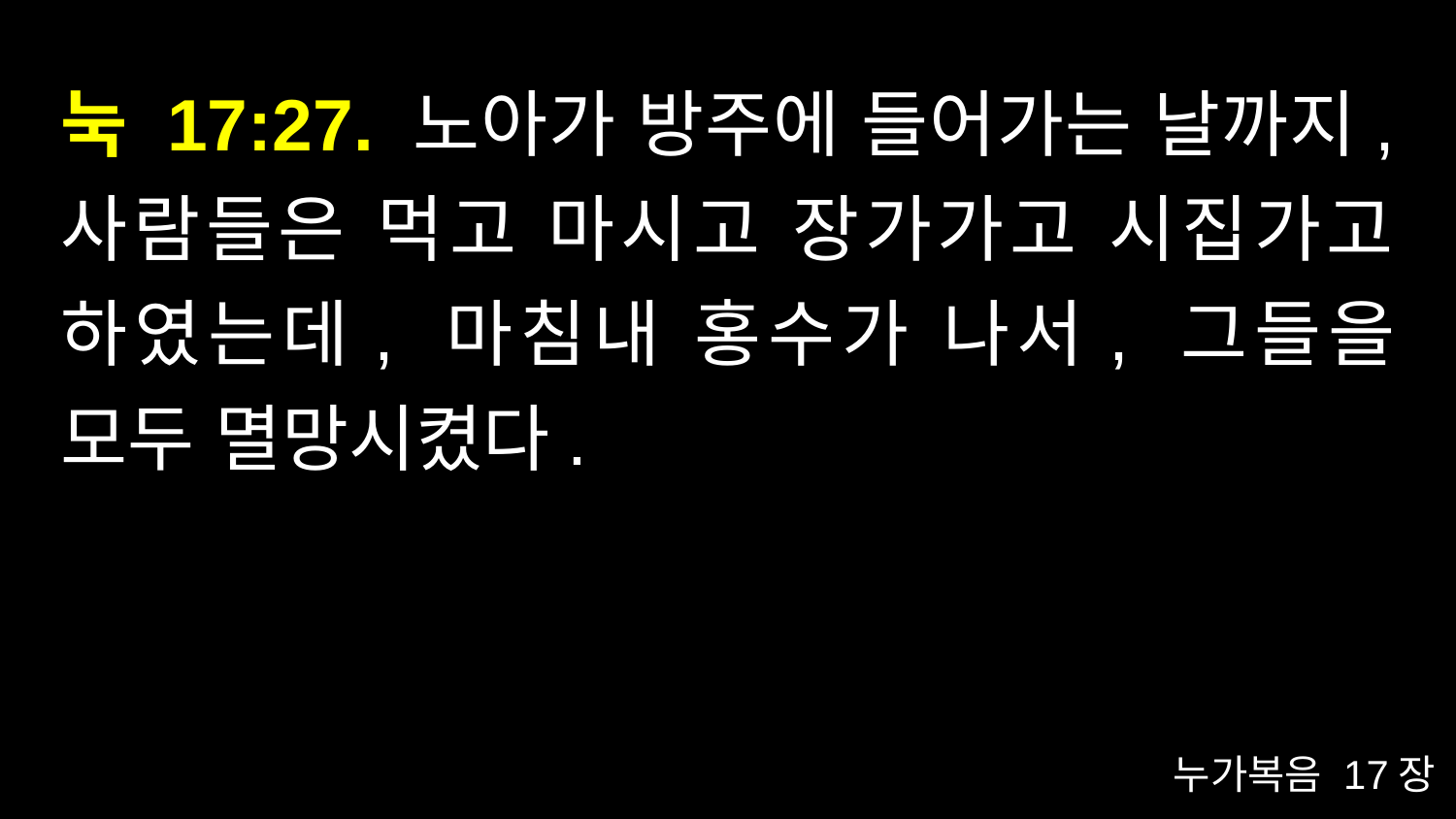

# 눅 17:27. 노아가 방주에 들어가는 날까지, 사람들은 먹고 마시고 장가가고 시집가고 하였는데, 마침내 홍수가 나서, 그들을 모두 멸망시켰다.
누가복음 17장